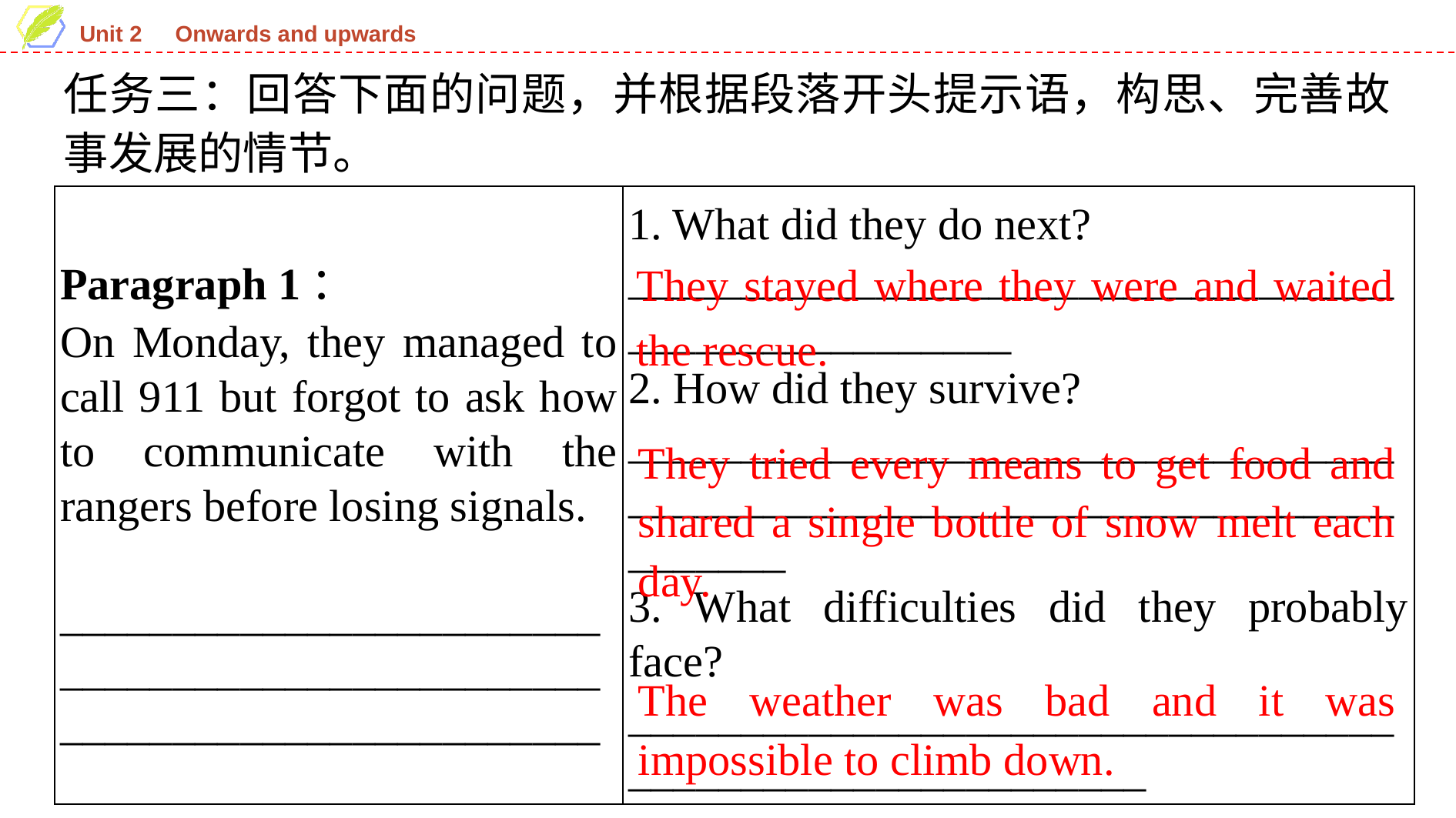

任务三：回答下面的问题，并根据段落开头提示语，构思、完善故事发展的情节。
| Paragraph 1： On Monday, they managed to call 911 but forgot to ask how to communicate with the rangers before losing signals. \_\_\_\_\_\_\_\_\_\_\_\_\_\_\_\_\_\_\_\_\_\_\_\_\_\_\_\_\_\_\_\_\_\_\_\_\_\_\_\_\_\_\_\_\_\_\_\_\_\_\_\_\_\_\_\_\_\_\_\_\_\_\_\_\_\_\_\_\_\_\_\_ | 1. What did they do next? \_\_\_\_\_\_\_\_\_\_\_\_\_\_\_\_\_\_\_\_\_\_\_\_\_\_\_\_\_\_\_\_\_\_\_\_\_\_\_\_\_\_\_\_\_\_\_\_\_\_\_ 2. How did they survive? \_\_\_\_\_\_\_\_\_\_\_\_\_\_\_\_\_\_\_\_\_\_\_\_\_\_\_\_\_\_\_\_\_\_\_\_\_\_\_\_\_\_\_\_\_\_\_\_\_\_\_\_\_\_\_\_\_\_\_\_\_\_\_\_\_\_\_\_\_\_\_\_\_\_\_ 3. What difficulties did they probably face? \_\_\_\_\_\_\_\_\_\_\_\_\_\_\_\_\_\_\_\_\_\_\_\_\_\_\_\_\_\_\_\_\_\_\_\_\_\_\_\_\_\_\_\_\_\_\_\_\_\_\_\_\_\_\_\_\_ |
| --- | --- |
They stayed where they were and waited the rescue.
They tried every means to get food and shared a single bottle of snow melt each day.
The weather was bad and it was impossible to climb down.